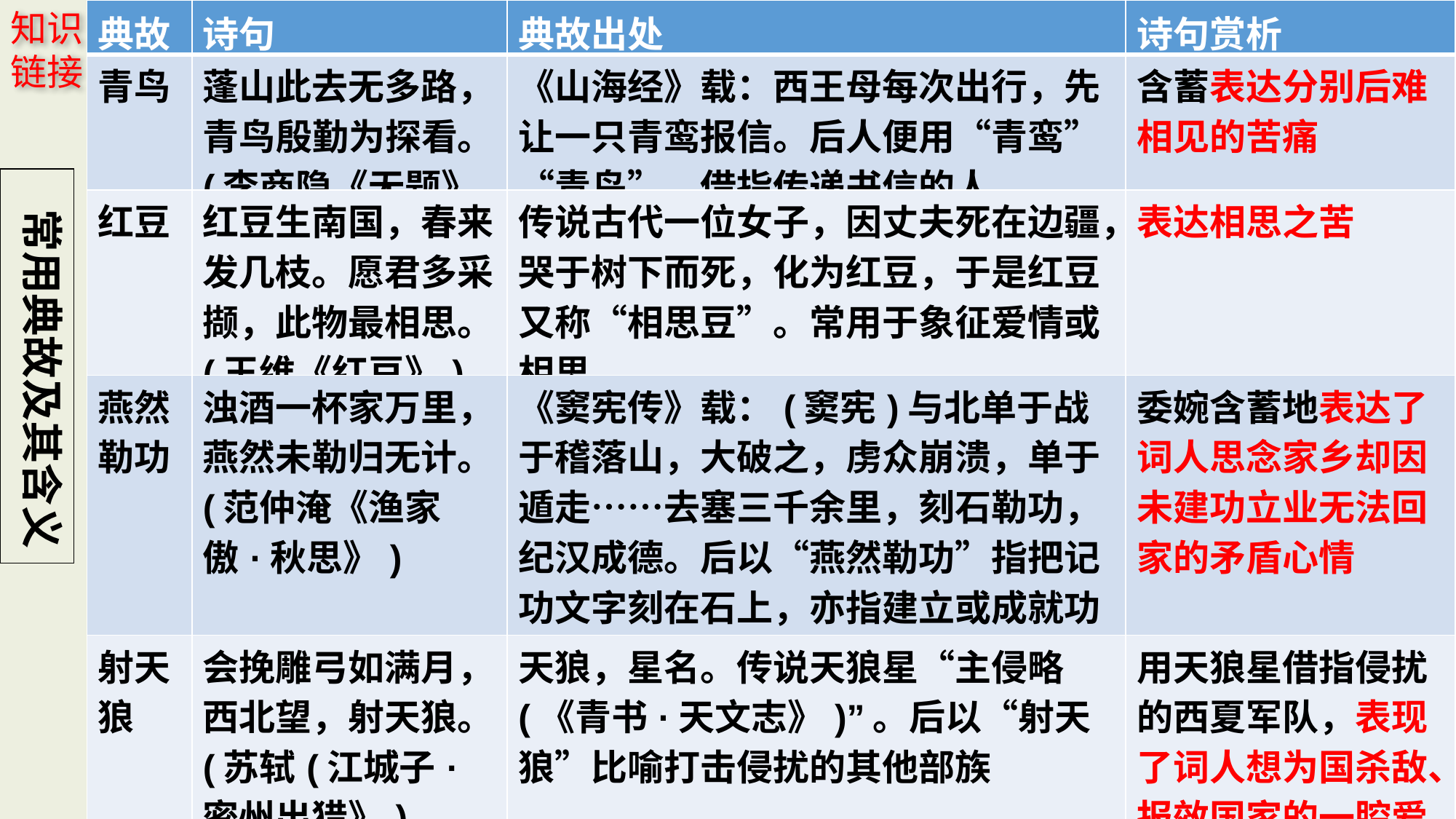

知识链接
| 典故 | 诗句 | 典故出处 | 诗句赏析 |
| --- | --- | --- | --- |
| 青鸟 | 蓬山此去无多路，青鸟殷勤为探看。(李商隐《无题》 | 《山海经》载：西王母每次出行，先让一只青鸾报信。后人便用“青鸾”“青鸟”，借指传递书信的人 | 含蓄表达分别后难相见的苦痛 |
| 红豆 | 红豆生南国，春来发几枝。愿君多采撷，此物最相思。 (王维《红豆》) | 传说古代一位女子，因丈夫死在边疆，哭于树下而死，化为红豆，于是红豆又称“相思豆”。常用于象征爱情或相思 | 表达相思之苦 |
| 燕然勒功 | 浊酒一杯家万里，燕然未勒归无计。(范仲淹《渔家傲·秋思》) | 《窦宪传》载：(窦宪)与北单于战于稽落山，大破之，虏众崩溃，单于遁走……去塞三千余里，刻石勒功，纪汉成德。后以“燕然勒功”指把记功文字刻在石上，亦指建立或成就功勋 | 委婉含蓄地表达了词人思念家乡却因未建功立业无法回家的矛盾心情 |
| 射天狼 | 会挽雕弓如满月，西北望，射天狼。(苏轼(江城子·密州出猎》) | 天狼，星名。传说天狼星“主侵略(《青书·天文志》)”。后以“射天狼”比喻打击侵扰的其他部族 | 用天狼星借指侵扰的西夏军队，表现了词人想为国杀敌、报效国家的一腔爱国热情 |
  常用典故及其含义